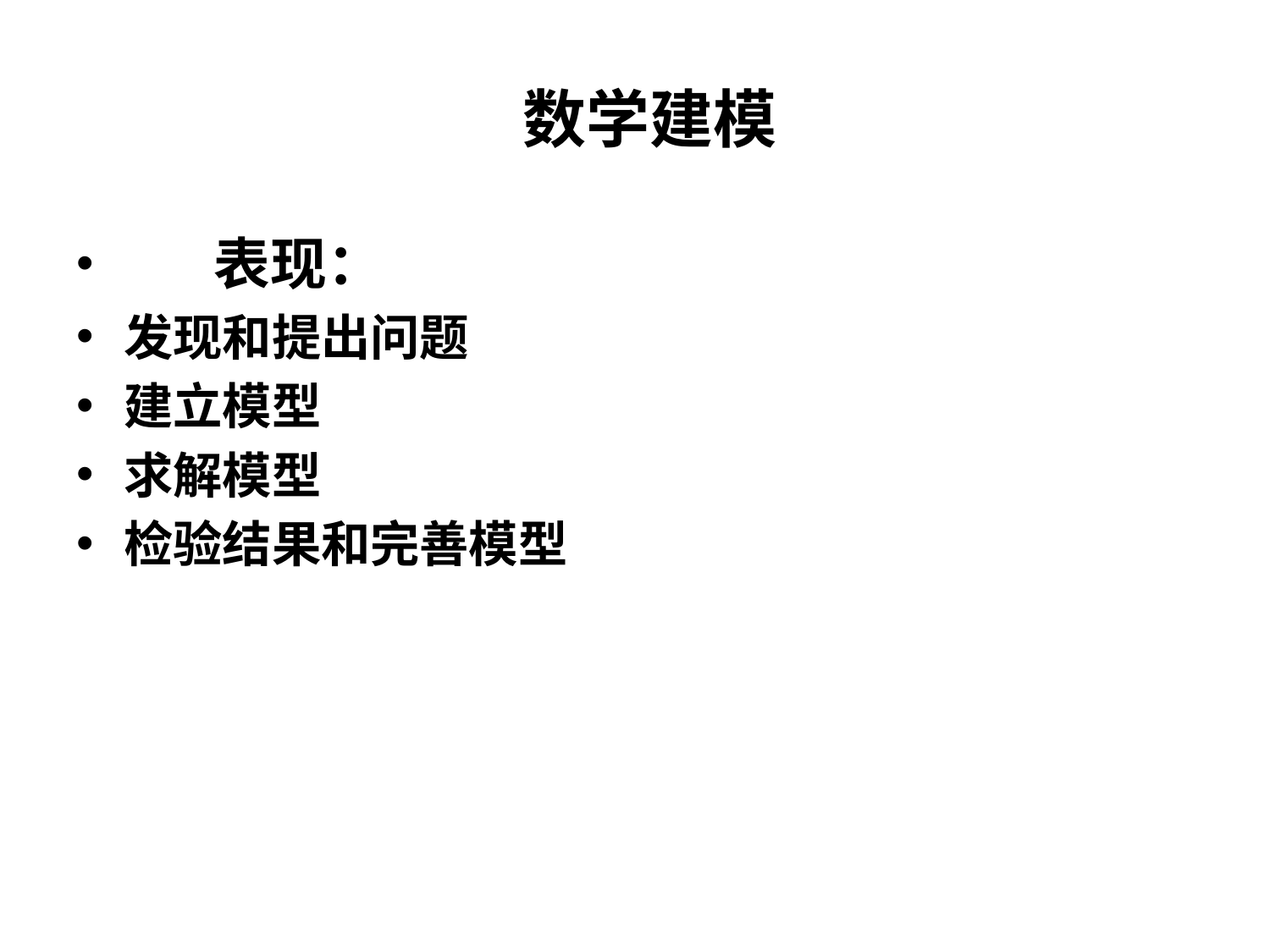

# 数学建模
       表现：
发现和提出问题
建立模型
求解模型
检验结果和完善模型